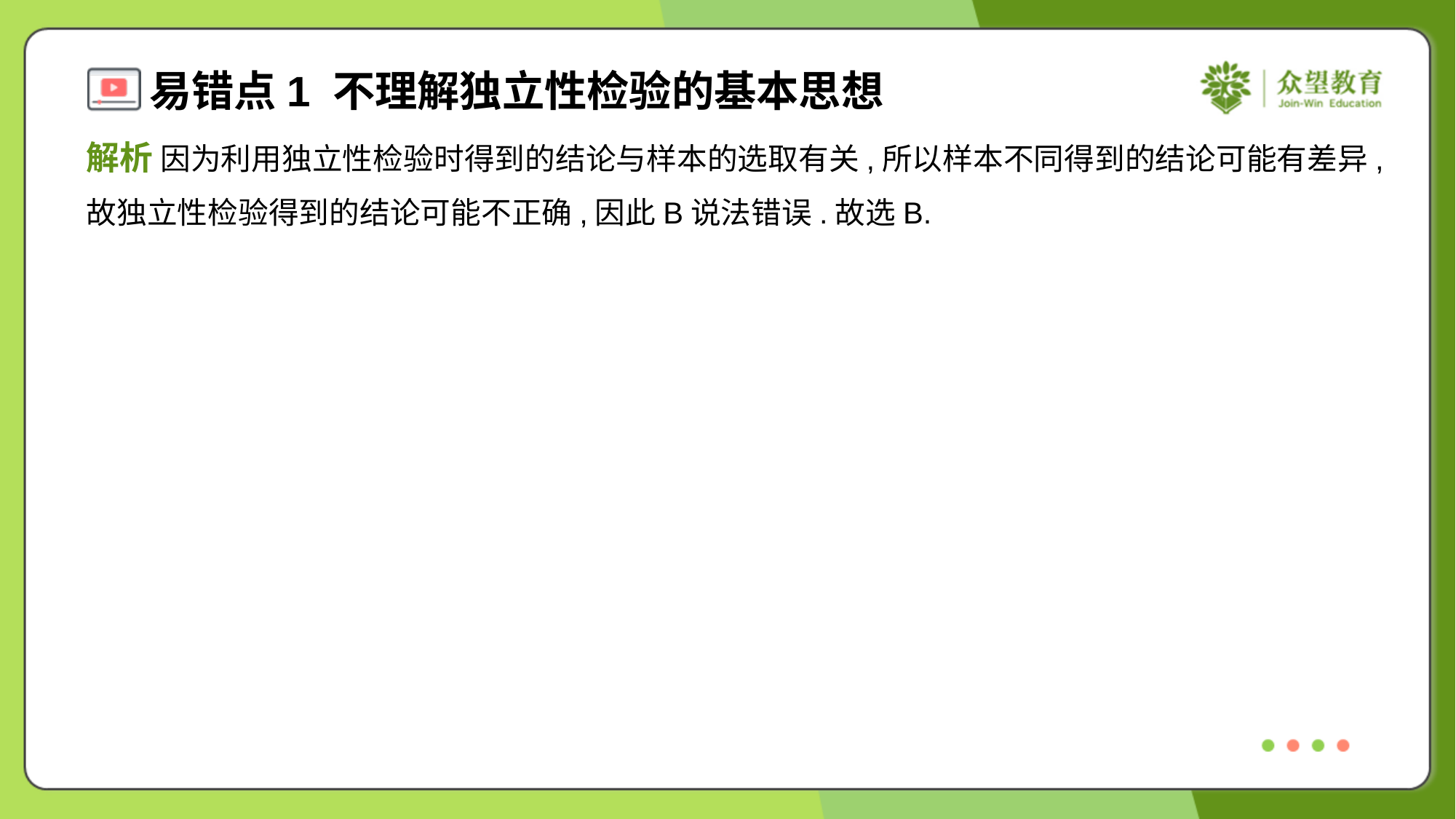

解析 因为利用独立性检验时得到的结论与样本的选取有关,所以样本不同得到的结论可能有差异,
故独立性检验得到的结论可能不正确,因此B说法错误.故选B.